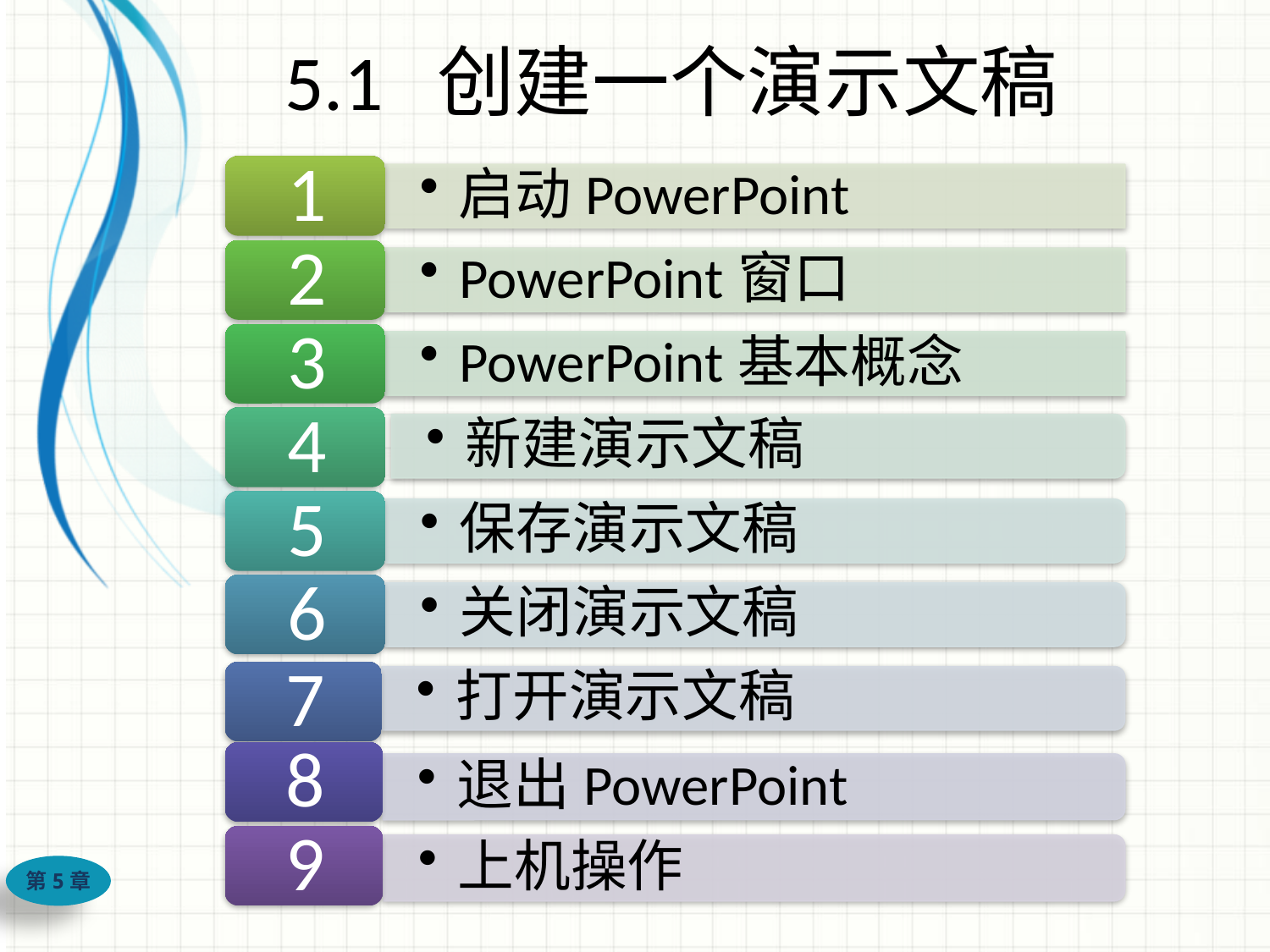

5.1  创建一个演示文稿
启动PowerPoint
1
PowerPoint窗口
2
PowerPoint基本概念
3
新建演示文稿
4
保存演示文稿
5
关闭演示文稿
6
打开演示文稿
7
退出PowerPoint
8
上机操作
9